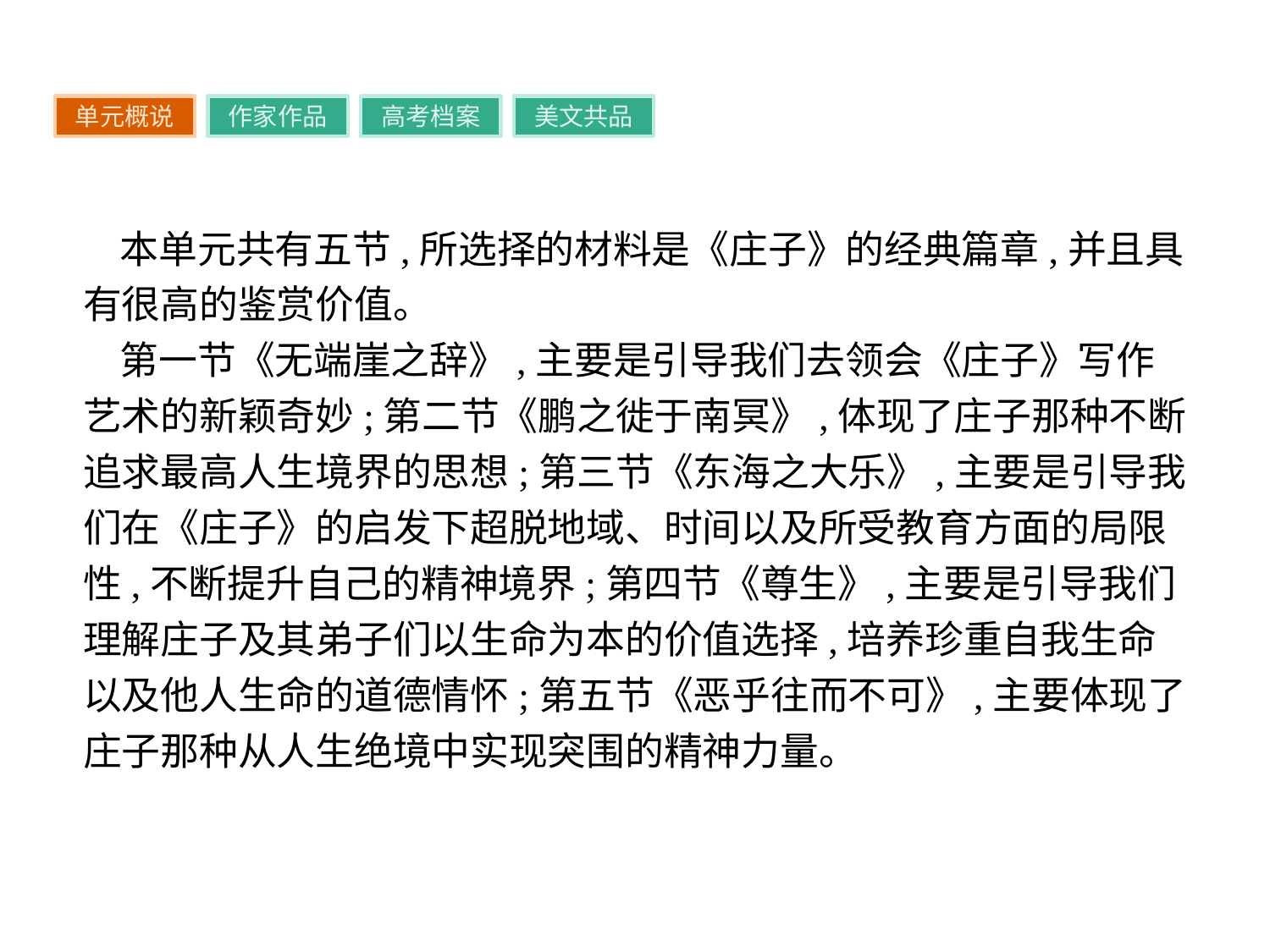

单元概说
作家作品
高考档案
美文共品
本单元共有五节,所选择的材料是《庄子》的经典篇章,并且具有很高的鉴赏价值。
第一节《无端崖之辞》,主要是引导我们去领会《庄子》写作艺术的新颖奇妙;第二节《鹏之徙于南冥》,体现了庄子那种不断追求最高人生境界的思想;第三节《东海之大乐》,主要是引导我们在《庄子》的启发下超脱地域、时间以及所受教育方面的局限性,不断提升自己的精神境界;第四节《尊生》,主要是引导我们理解庄子及其弟子们以生命为本的价值选择,培养珍重自我生命以及他人生命的道德情怀;第五节《恶乎往而不可》,主要体现了庄子那种从人生绝境中实现突围的精神力量。